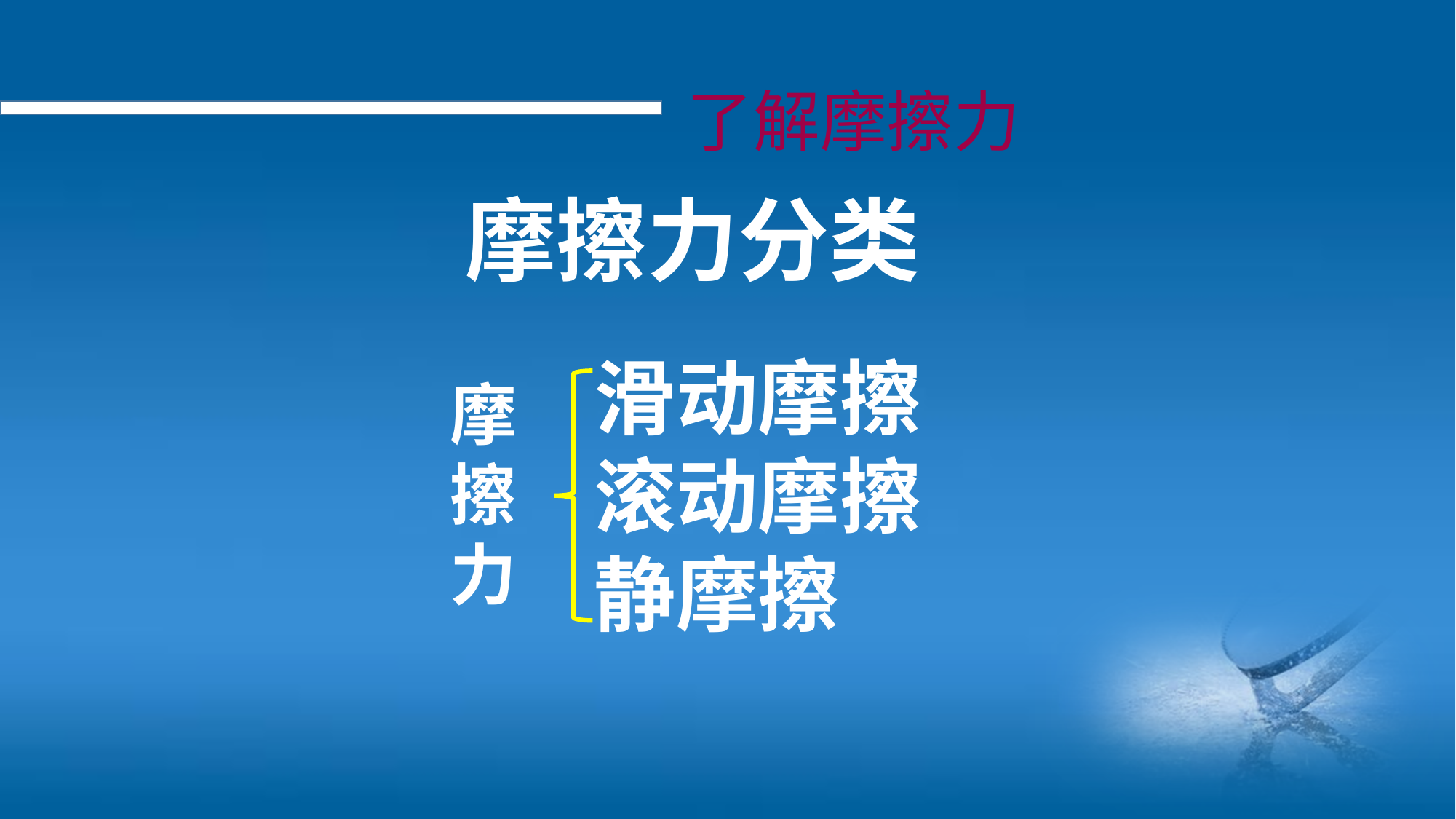

了解摩擦力

摩擦力分类
滑动摩擦
滚动摩擦
静摩擦

摩
擦
力